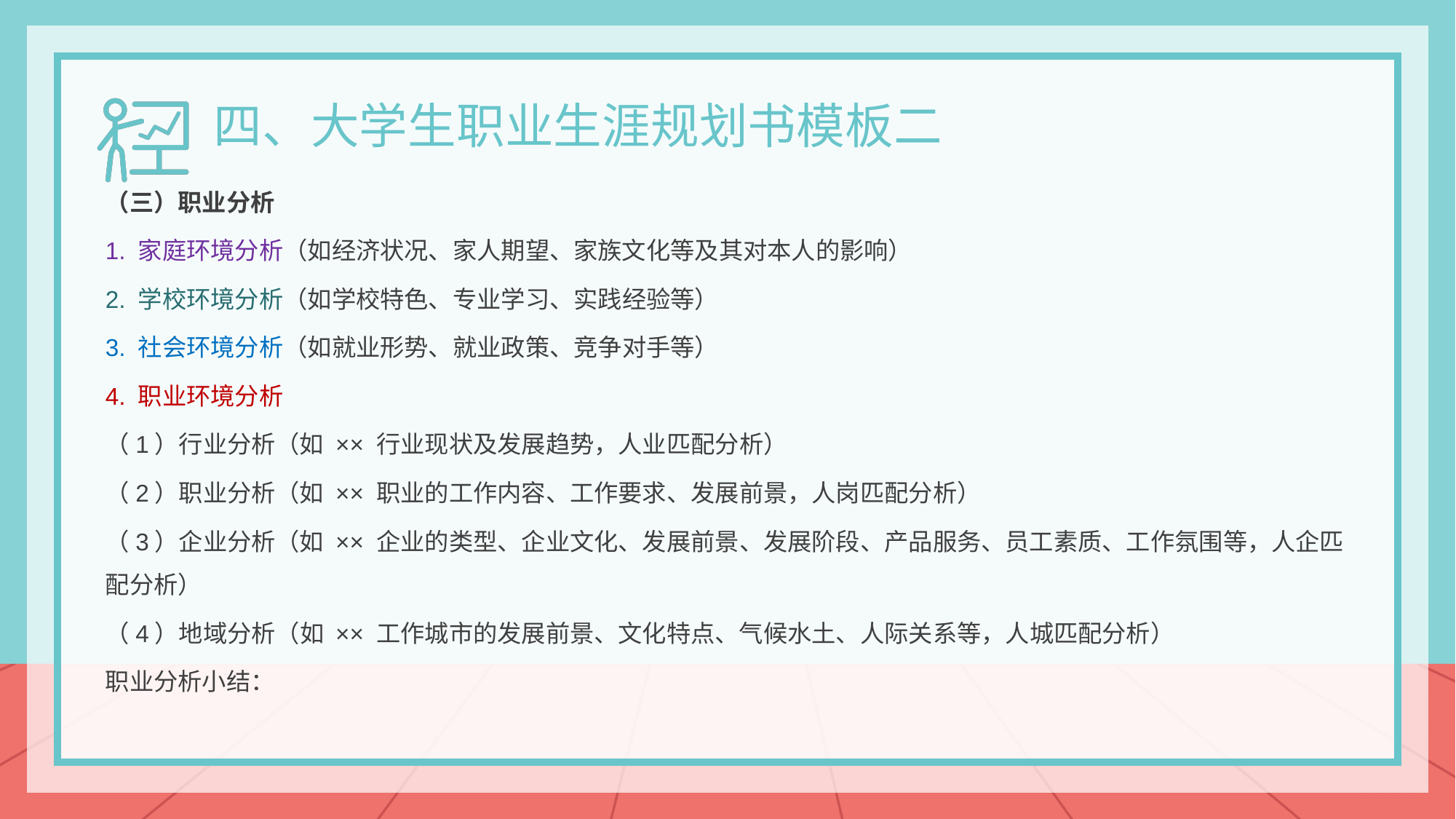

四、大学生职业生涯规划书模板二
（三）职业分析
1. 家庭环境分析（如经济状况、家人期望、家族文化等及其对本人的影响）
2. 学校环境分析（如学校特色、专业学习、实践经验等）
3. 社会环境分析（如就业形势、就业政策、竞争对手等）
4. 职业环境分析
（1）行业分析（如 ×× 行业现状及发展趋势，人业匹配分析）
（2）职业分析（如 ×× 职业的工作内容、工作要求、发展前景，人岗匹配分析）
（3）企业分析（如 ×× 企业的类型、企业文化、发展前景、发展阶段、产品服务、员工素质、工作氛围等，人企匹配分析）
（4）地域分析（如 ×× 工作城市的发展前景、文化特点、气候水土、人际关系等，人城匹配分析）
职业分析小结：